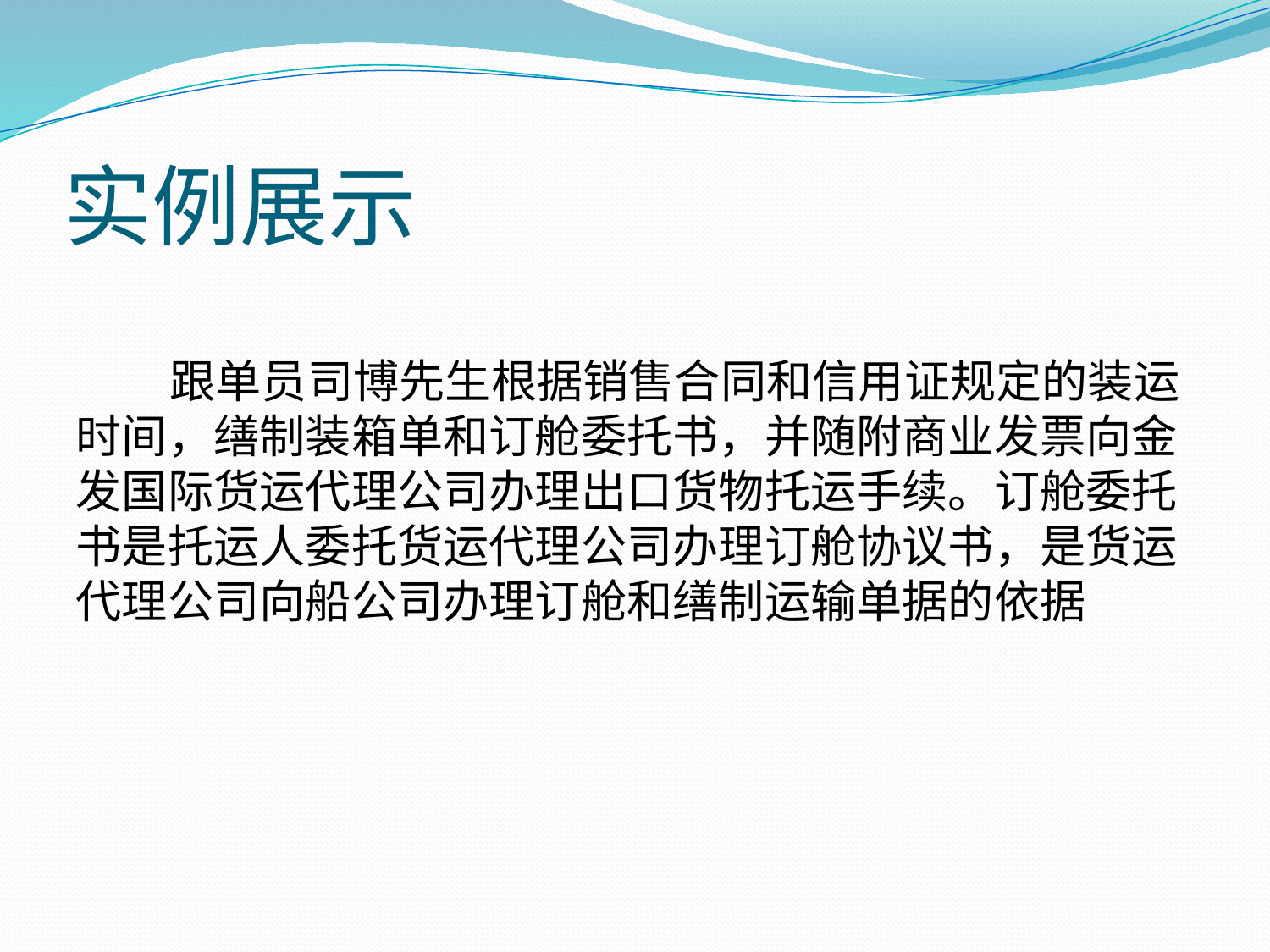

# 实例展示
        跟单员司博先生根据销售合同和信用证规定的装运时间，缮制装箱单和订舱委托书，并随附商业发票向金发国际货运代理公司办理出口货物托运手续。订舱委托书是托运人委托货运代理公司办理订舱协议书，是货运代理公司向船公司办理订舱和缮制运输单据的依据